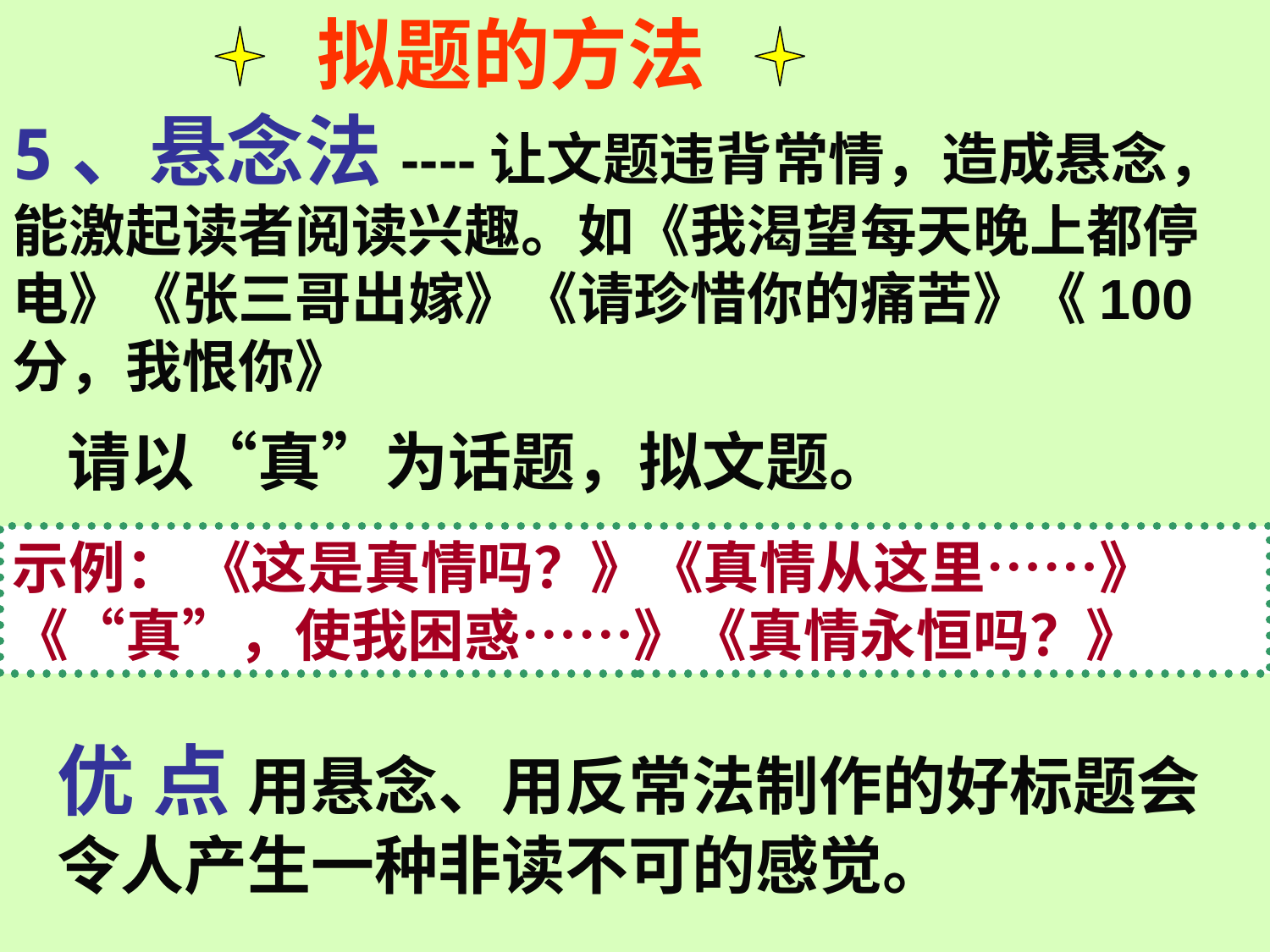

拟题的方法

5、悬念法----让文题违背常情，造成悬念，能激起读者阅读兴趣。如《我渴望每天晚上都停电》《张三哥出嫁》《请珍惜你的痛苦》《100分，我恨你》
 请以“真”为话题，拟文题。
示例： 《这是真情吗？》《真情从这里……》《“真”，使我困惑……》《真情永恒吗？》
优 点 用悬念、用反常法制作的好标题会令人产生一种非读不可的感觉。